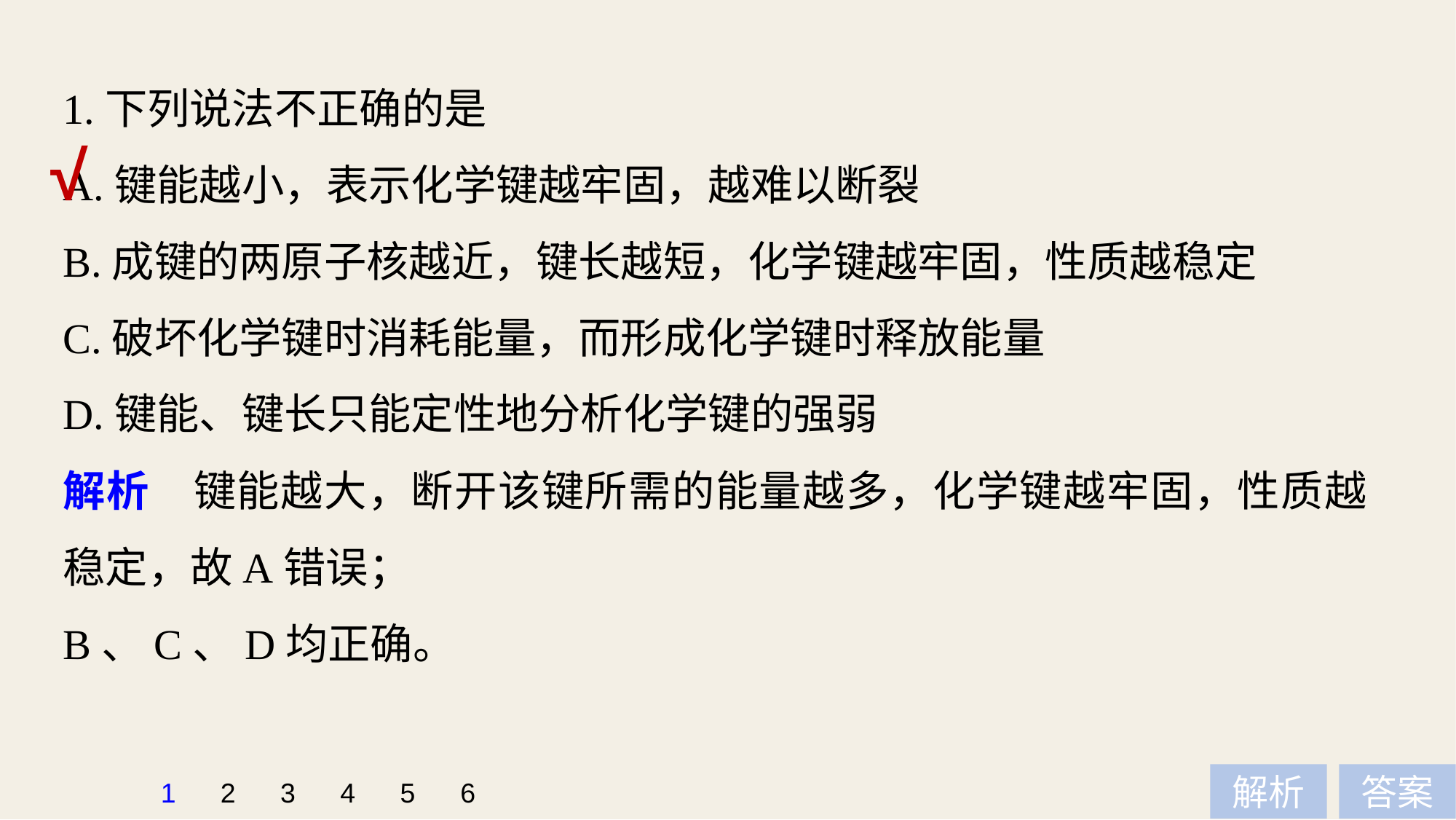

1.下列说法不正确的是
A.键能越小，表示化学键越牢固，越难以断裂
B.成键的两原子核越近，键长越短，化学键越牢固，性质越稳定
C.破坏化学键时消耗能量，而形成化学键时释放能量
D.键能、键长只能定性地分析化学键的强弱
√
解析　键能越大，断开该键所需的能量越多，化学键越牢固，性质越稳定，故A错误；
B、C、D均正确。
1
2
3
4
5
6
解析
答案